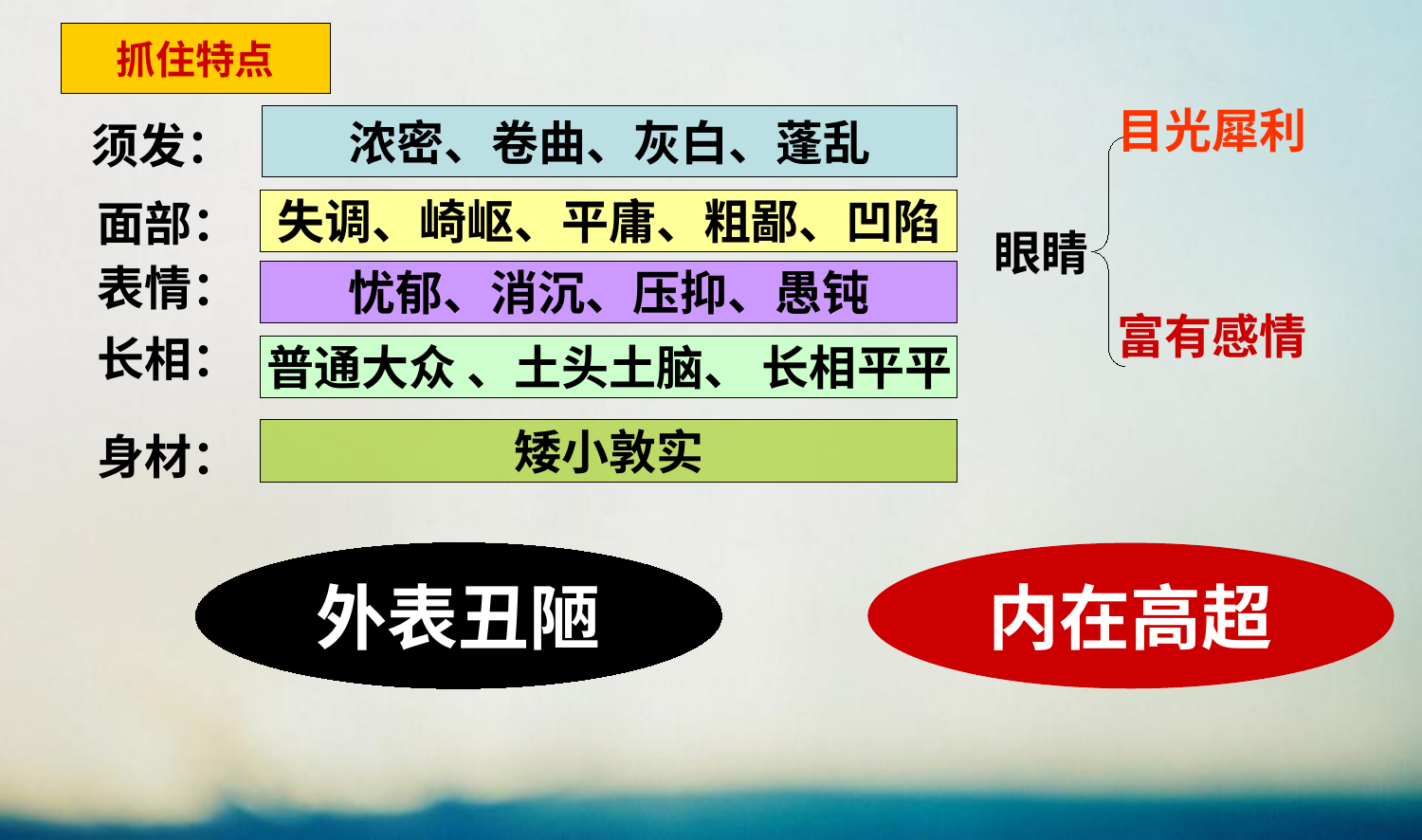

抓住特点
目光犀利
浓密、卷曲、灰白、蓬乱
须发：

面部：
失调、崎岖、平庸、粗鄙、凹陷
眼睛
表情：
忧郁、消沉、压抑、愚钝
富有感情
长相：
普通大众 、土头土脑、 长相平平
身材：
矮小敦实
外表丑陋
内在高超